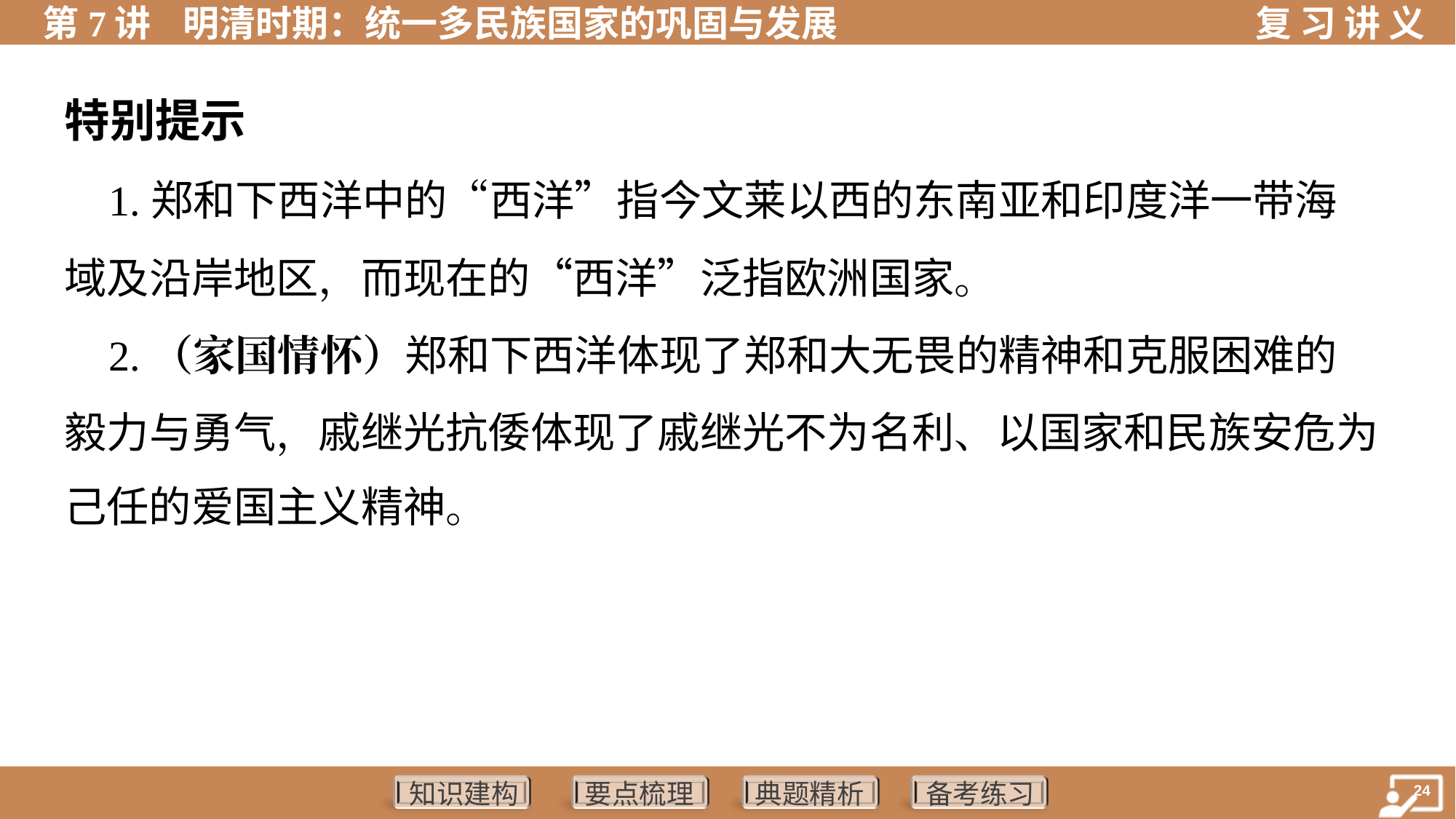

特别提示
    1.郑和下西洋中的“西洋”指今文莱以西的东南亚和印度洋一带海
域及沿岸地区，而现在的“西洋”泛指欧洲国家。
    2.（家国情怀）郑和下西洋体现了郑和大无畏的精神和克服困难的
毅力与勇气，戚继光抗倭体现了戚继光不为名利、以国家和民族安危为
己任的爱国主义精神。